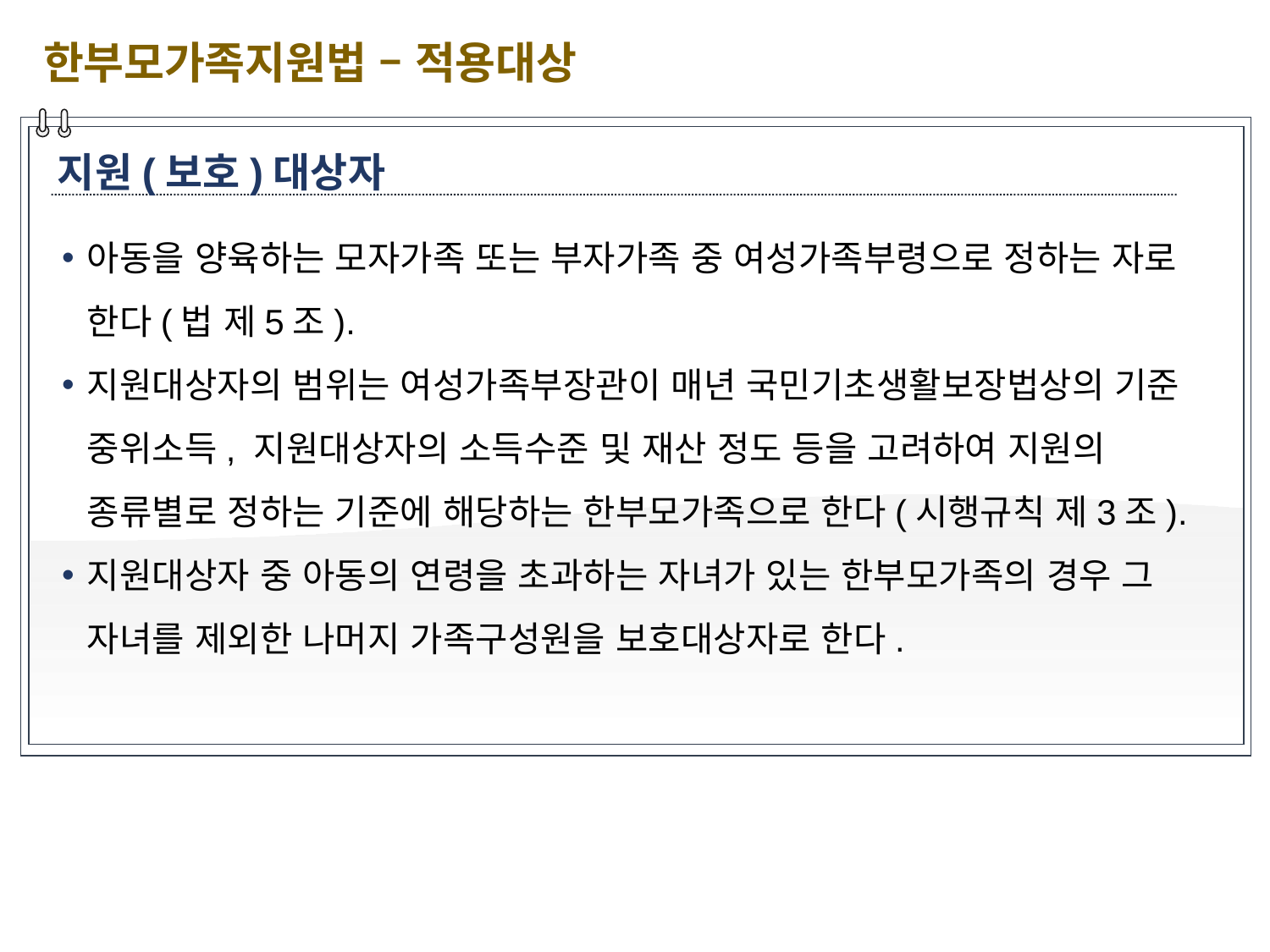

한부모가족지원법 – 적용대상

지원(보호)대상자

아동을 양육하는 모자가족 또는 부자가족 중 여성가족부령으로 정하는 자로 한다(법 제5조).
지원대상자의 범위는 여성가족부장관이 매년 국민기초생활보장법상의 기준 중위소득, 지원대상자의 소득수준 및 재산 정도 등을 고려하여 지원의 종류별로 정하는 기준에 해당하는 한부모가족으로 한다(시행규칙 제3조).
지원대상자 중 아동의 연령을 초과하는 자녀가 있는 한부모가족의 경우 그 자녀를 제외한 나머지 가족구성원을 보호대상자로 한다.